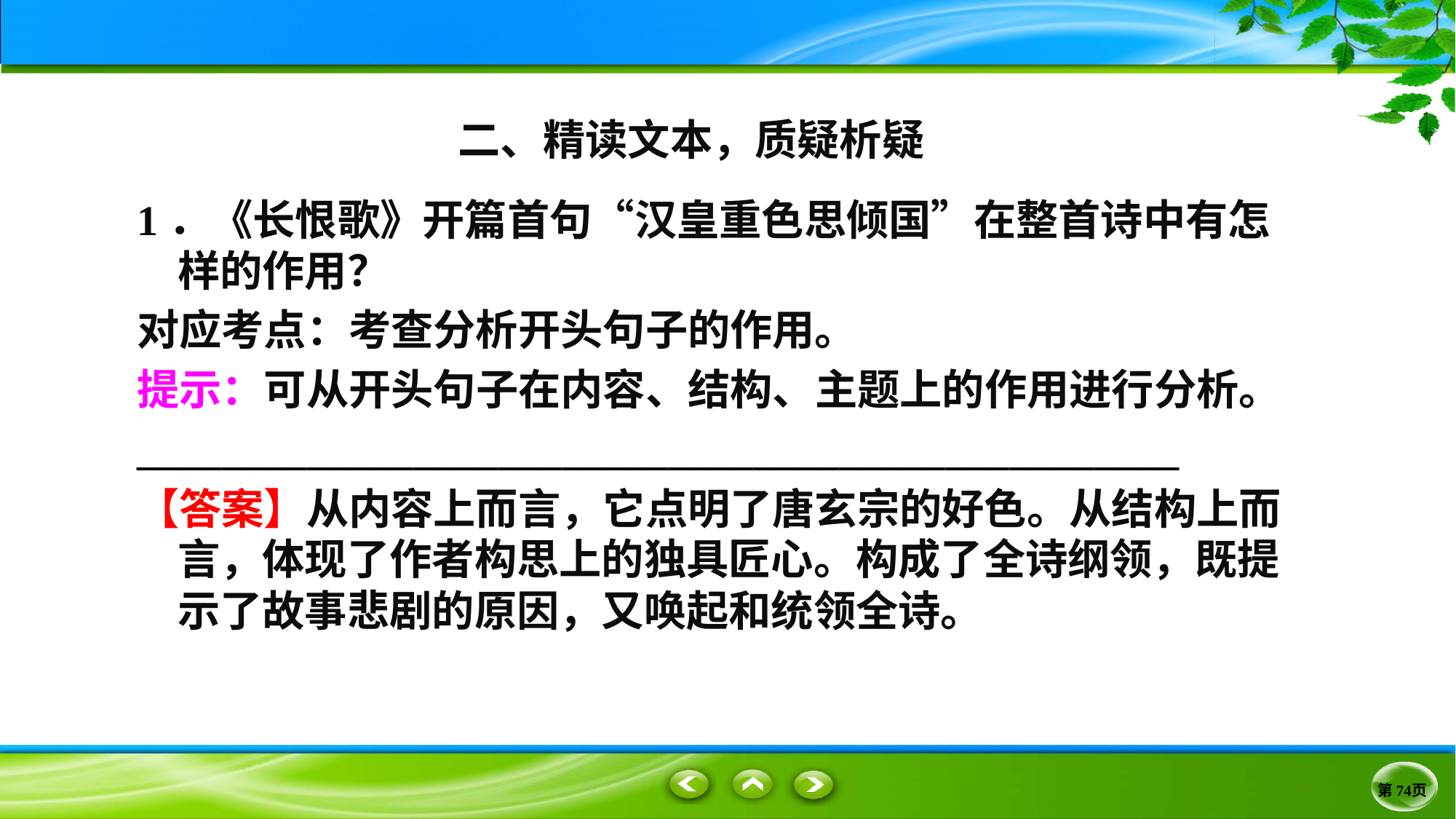

二、精读文本，质疑析疑
1．《长恨歌》开篇首句“汉皇重色思倾国”在整首诗中有怎样的作用？
对应考点：考查分析开头句子的作用。
提示：可从开头句子在内容、结构、主题上的作用进行分析。
_________________________________________________
【答案】从内容上而言，它点明了唐玄宗的好色。从结构上而言，体现了作者构思上的独具匠心。构成了全诗纲领，既提示了故事悲剧的原因，又唤起和统领全诗。